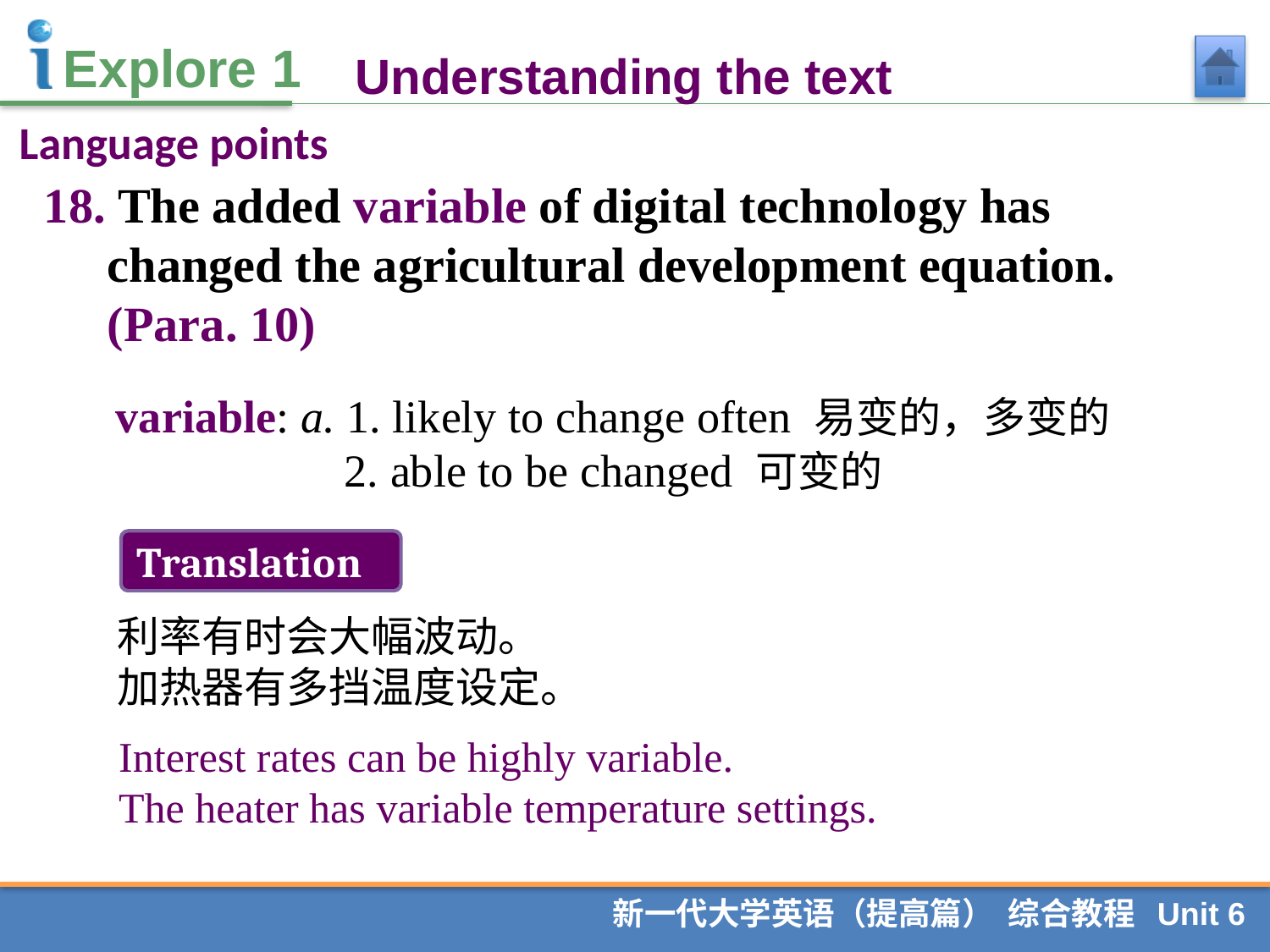

Understanding the text
Language points
18. The added variable of digital technology has changed the agricultural development equation. (Para. 10)
variable: a. 1. likely to change often 易变的，多变的
                        2. able to be changed 可变的
Translation
利率有时会大幅波动。
加热器有多挡温度设定。
Interest rates can be highly variable.
The heater has variable temperature settings.